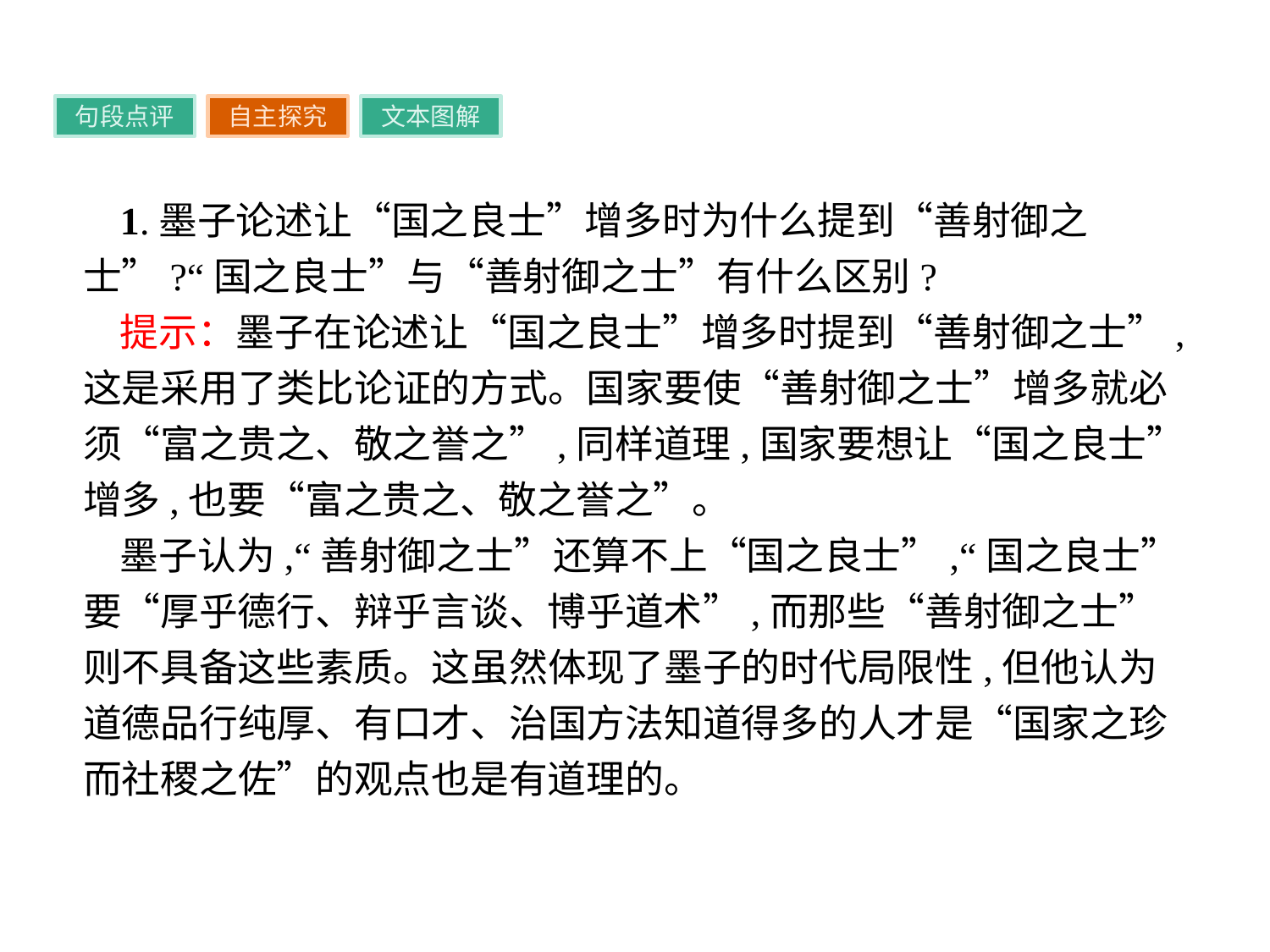

句段点评
自主探究
文本图解
1.墨子论述让“国之良士”增多时为什么提到“善射御之士”?“国之良士”与“善射御之士”有什么区别?
提示：墨子在论述让“国之良士”增多时提到“善射御之士”,这是采用了类比论证的方式。国家要使“善射御之士”增多就必须“富之贵之、敬之誉之”,同样道理,国家要想让“国之良士”增多,也要“富之贵之、敬之誉之”。
墨子认为,“善射御之士”还算不上“国之良士”,“国之良士”要“厚乎德行、辩乎言谈、博乎道术”,而那些“善射御之士”则不具备这些素质。这虽然体现了墨子的时代局限性,但他认为道德品行纯厚、有口才、治国方法知道得多的人才是“国家之珍而社稷之佐”的观点也是有道理的。